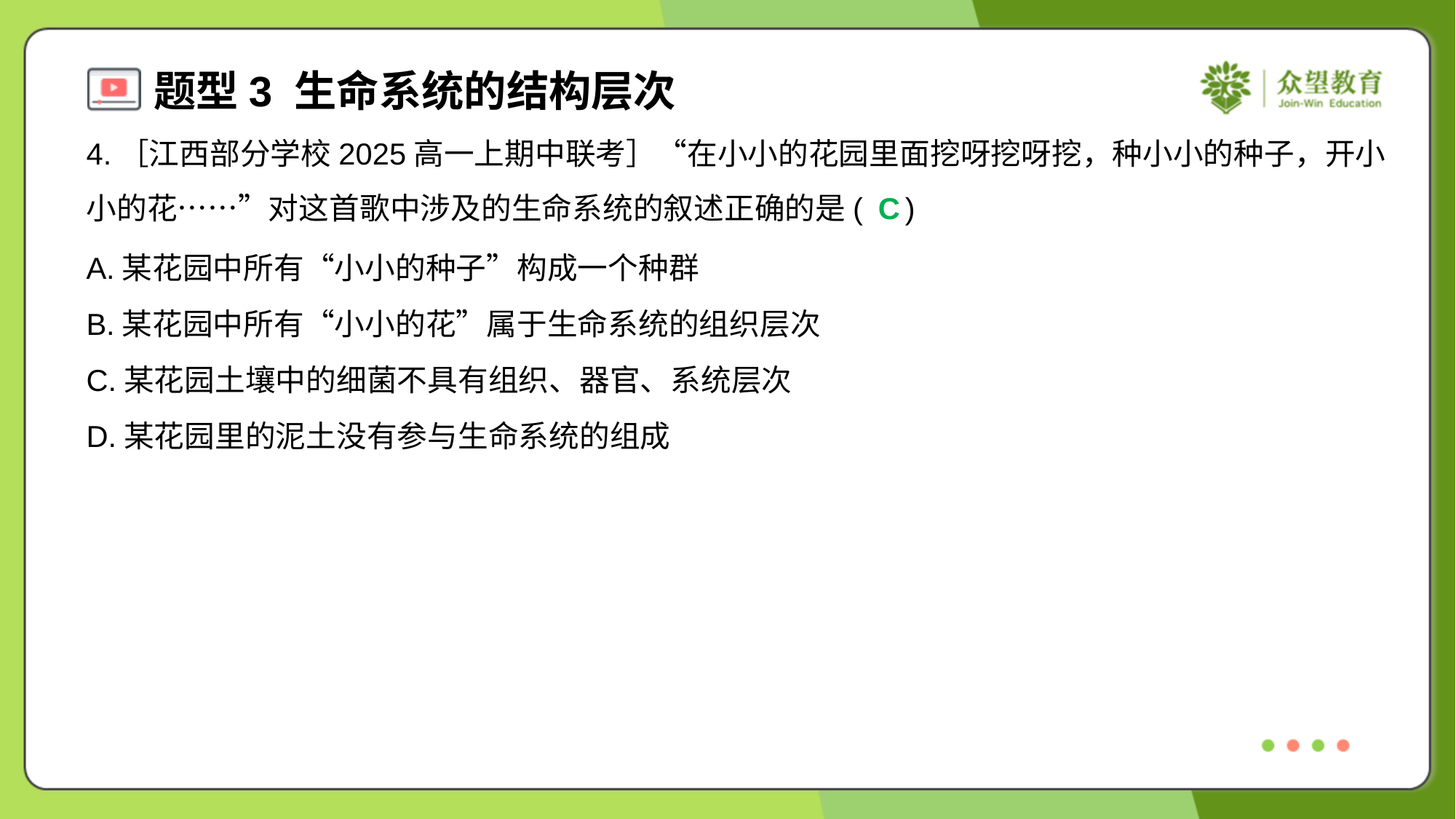

4.［江西部分学校2025高一上期中联考］“在小小的花园里面挖呀挖呀挖，种小小的种子，开小
小的花……”对这首歌中涉及的生命系统的叙述正确的是(     )
C
A.某花园中所有“小小的种子”构成一个种群
B.某花园中所有“小小的花”属于生命系统的组织层次
C.某花园土壤中的细菌不具有组织、器官、系统层次
D.某花园里的泥土没有参与生命系统的组成